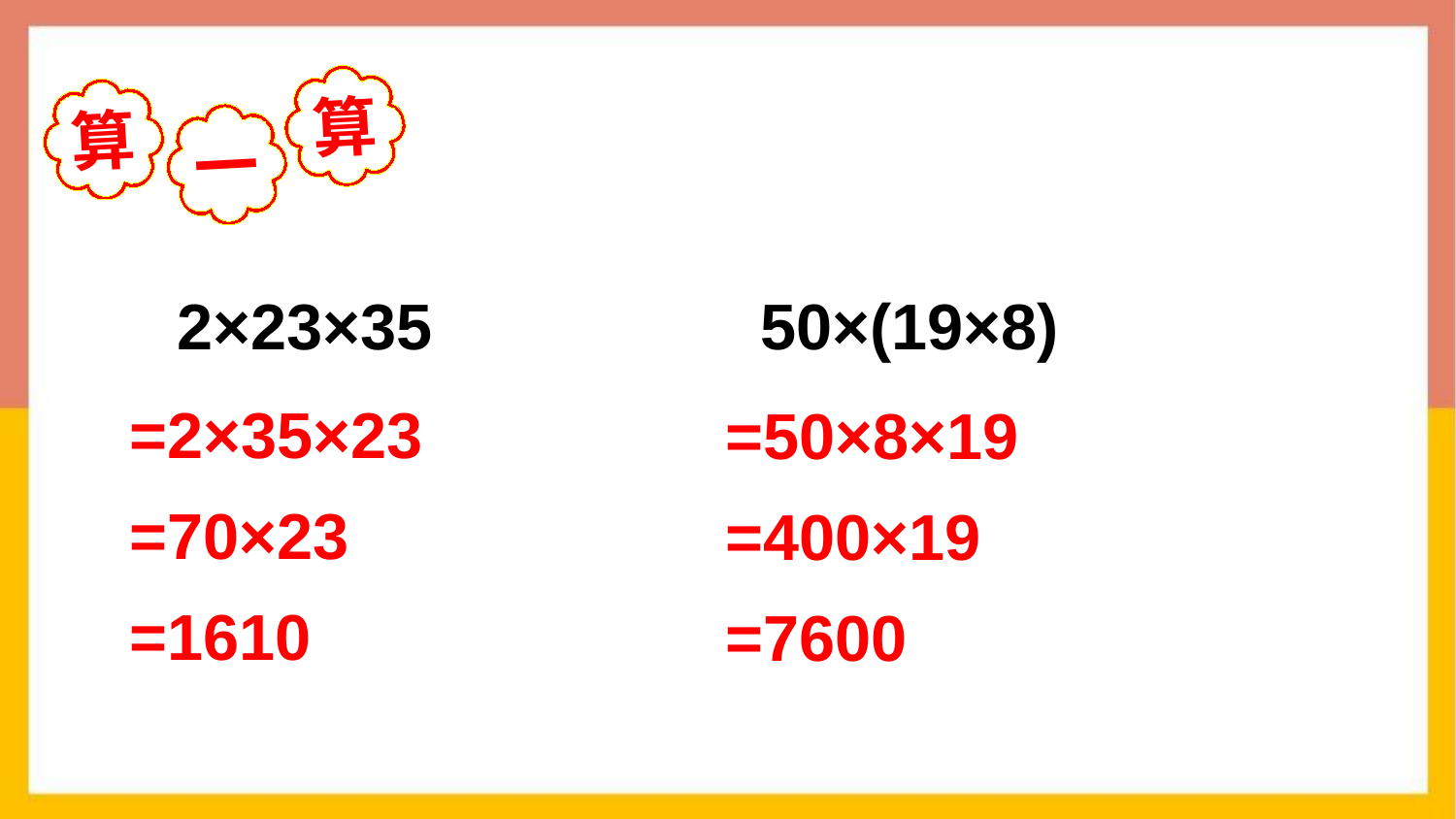

算
算

一
2×23×35
50×(19×8)
=2×35×23
=70×23
=1610
=50×8×19
=400×19
=7600